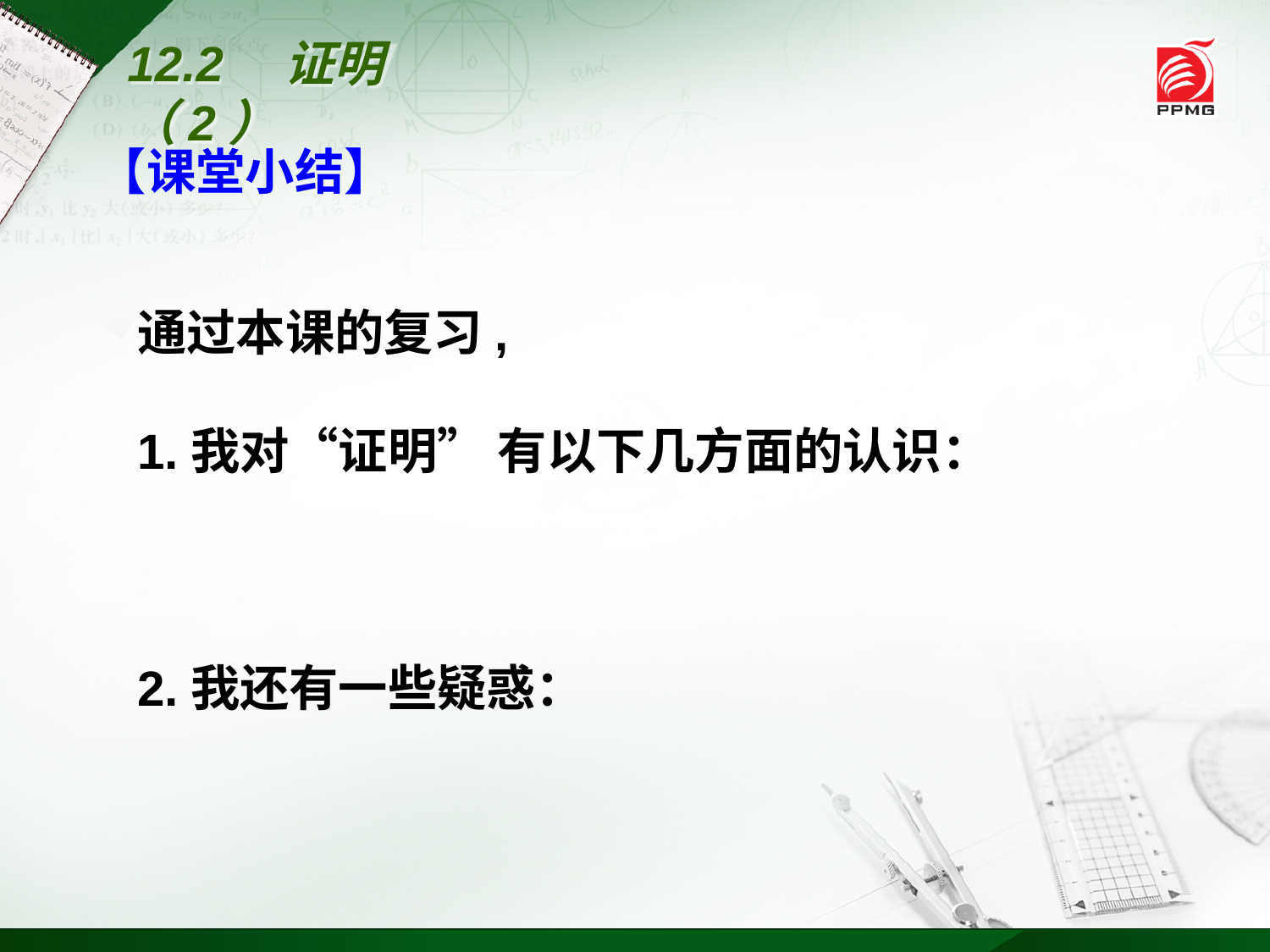

12.2　证明（2）
【课堂小结】
通过本课的复习,
1.我对“证明” 有以下几方面的认识：

2.我还有一些疑惑：